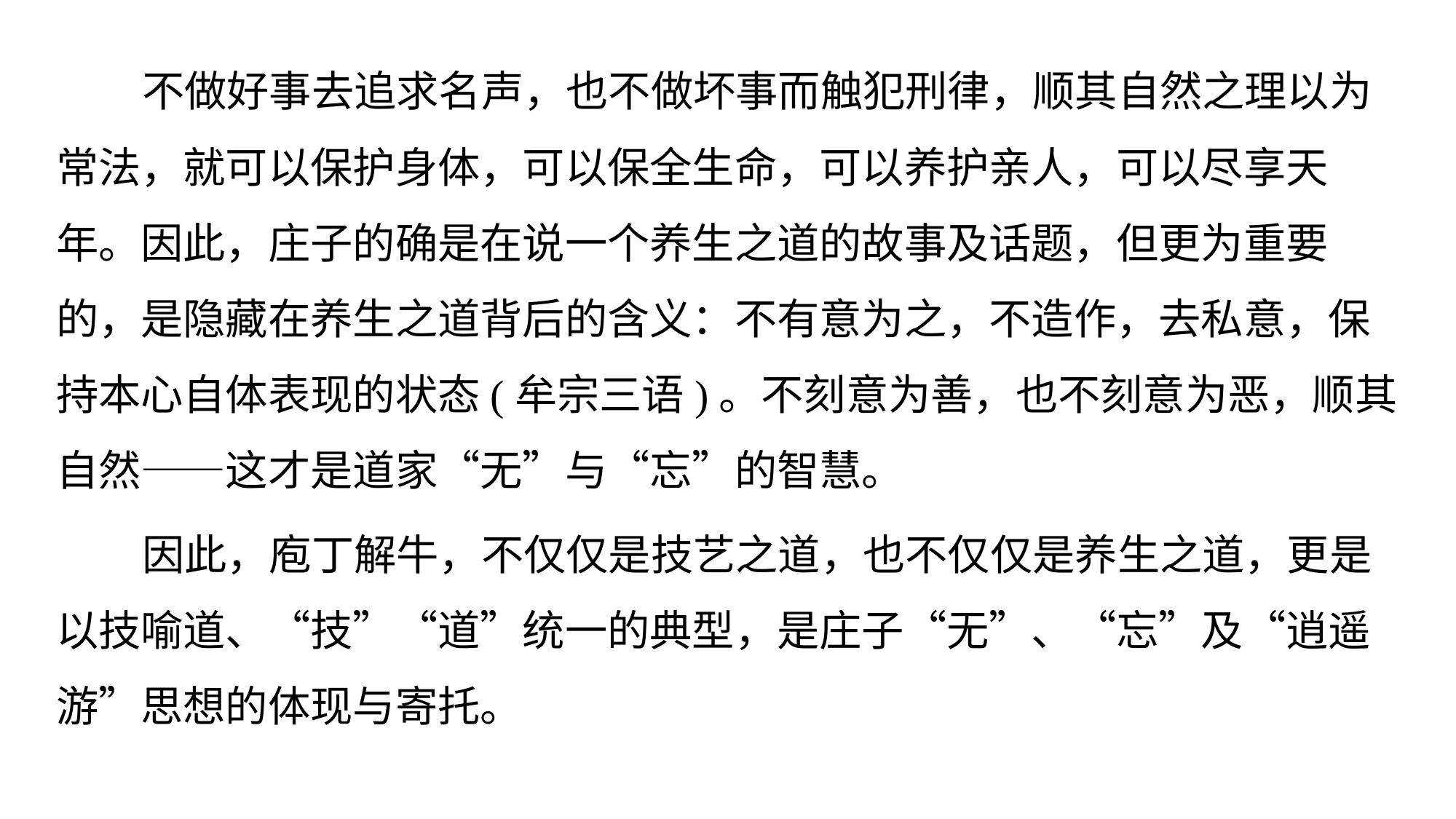

不做好事去追求名声，也不做坏事而触犯刑律，顺其自然之理以为常法，就可以保护身体，可以保全生命，可以养护亲人，可以尽享天年。因此，庄子的确是在说一个养生之道的故事及话题，但更为重要的，是隐藏在养生之道背后的含义：不有意为之，不造作，去私意，保持本心自体表现的状态(牟宗三语)。不刻意为善，也不刻意为恶，顺其自然——这才是道家“无”与“忘”的智慧。
因此，庖丁解牛，不仅仅是技艺之道，也不仅仅是养生之道，更是以技喻道、“技”“道”统一的典型，是庄子“无”、“忘”及“逍遥游”思想的体现与寄托。